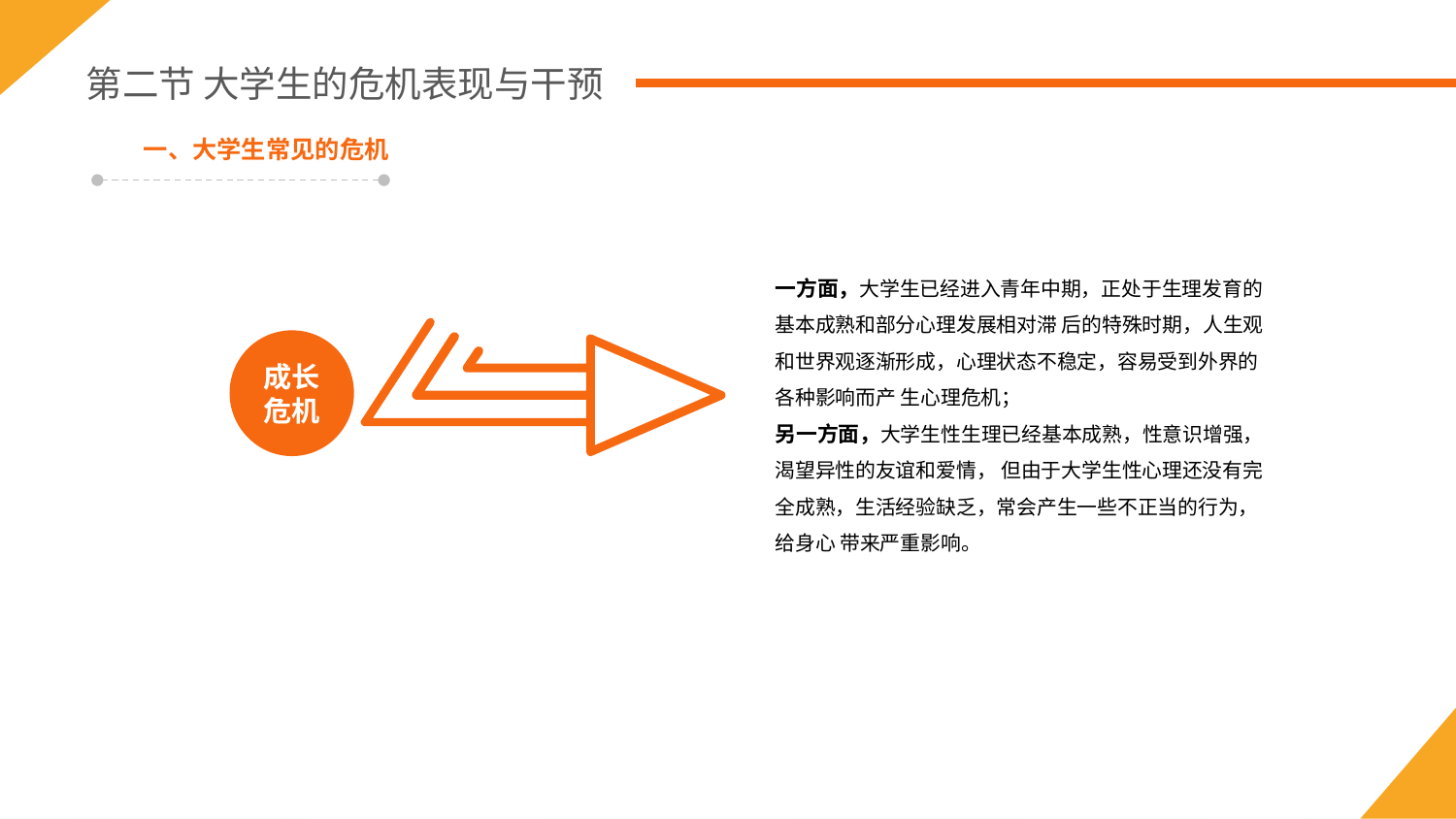

第二节 大学生的危机表现与干预
一、大学生常见的危机
一方面，大学生已经进入青年中期，正处于生理发育的基本成熟和部分心理发展相对滞 后的特殊时期，人生观和世界观逐渐形成，心理状态不稳定，容易受到外界的各种影响而产 生心理危机；
另一方面，大学生性生理已经基本成熟，性意识增强，渴望异性的友谊和爱情， 但由于大学生性心理还没有完全成熟，生活经验缺乏，常会产生一些不正当的行为，给身心 带来严重影响。

成长
危机